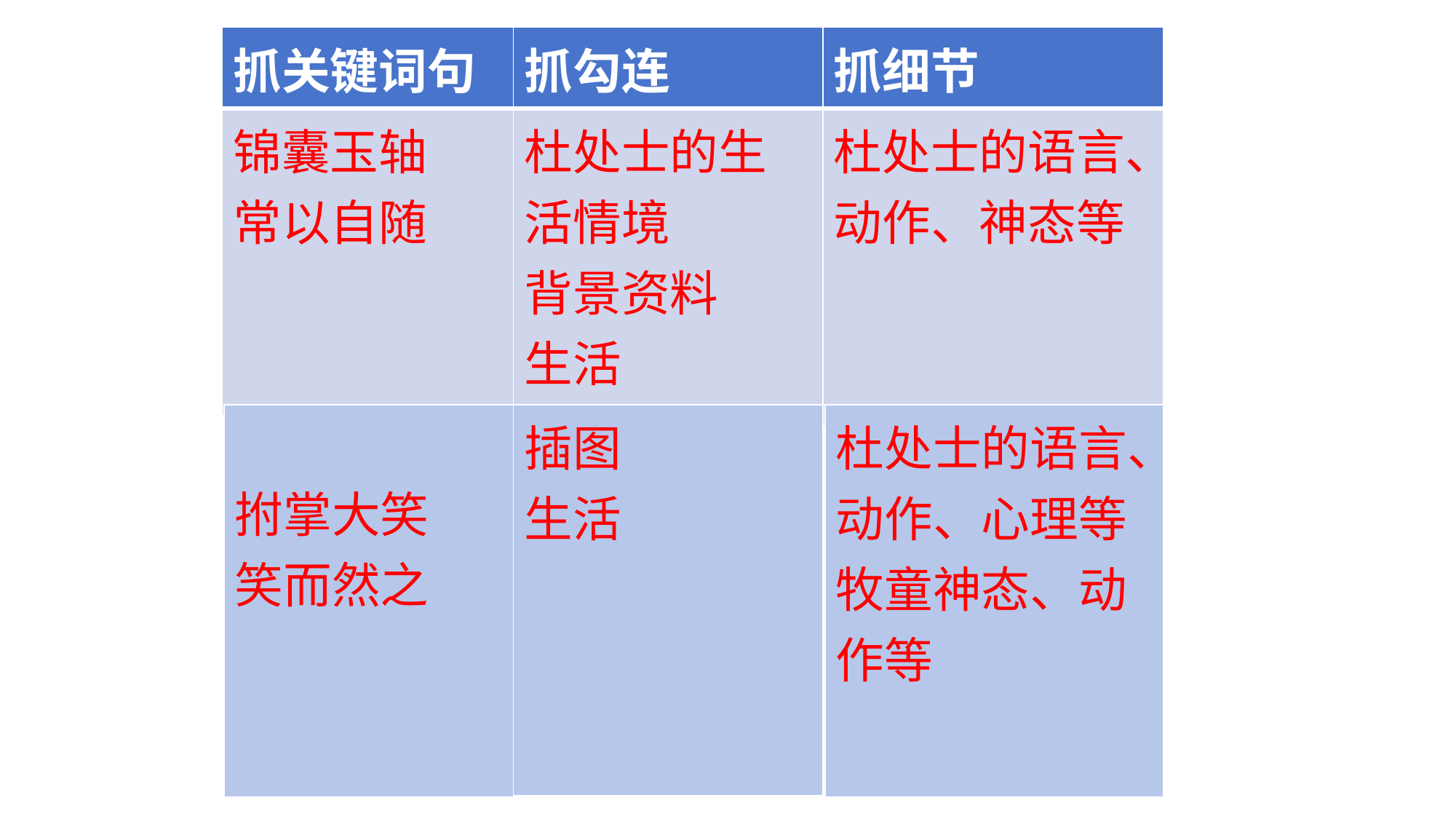

| 抓关键词句 |
| --- |
| 锦囊玉轴 常以自随 |
| 抓勾连 |
| --- |
| 杜处士的生活情境 背景资料 生活 |
| 抓细节 |
| --- |
| 杜处士的语言、动作、神态等 |
| 拊掌大笑 笑而然之 |
| --- |
| 插图 生活 |
| --- |
| 杜处士的语言、动作、心理等 牧童神态、动作等 |
| --- |